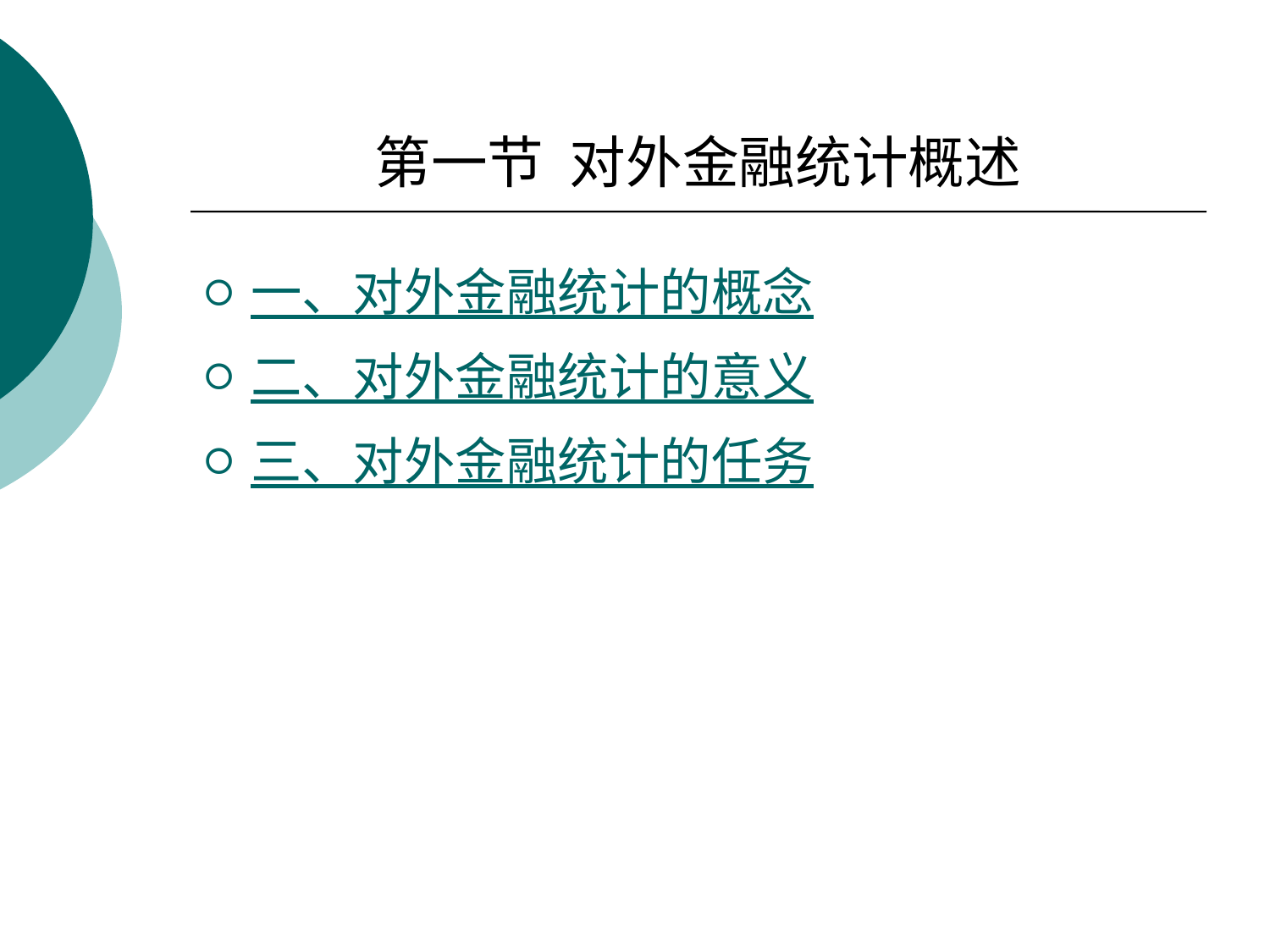

# 第一节  对外金融统计概述
一、对外金融统计的概念
二、对外金融统计的意义
三、对外金融统计的任务